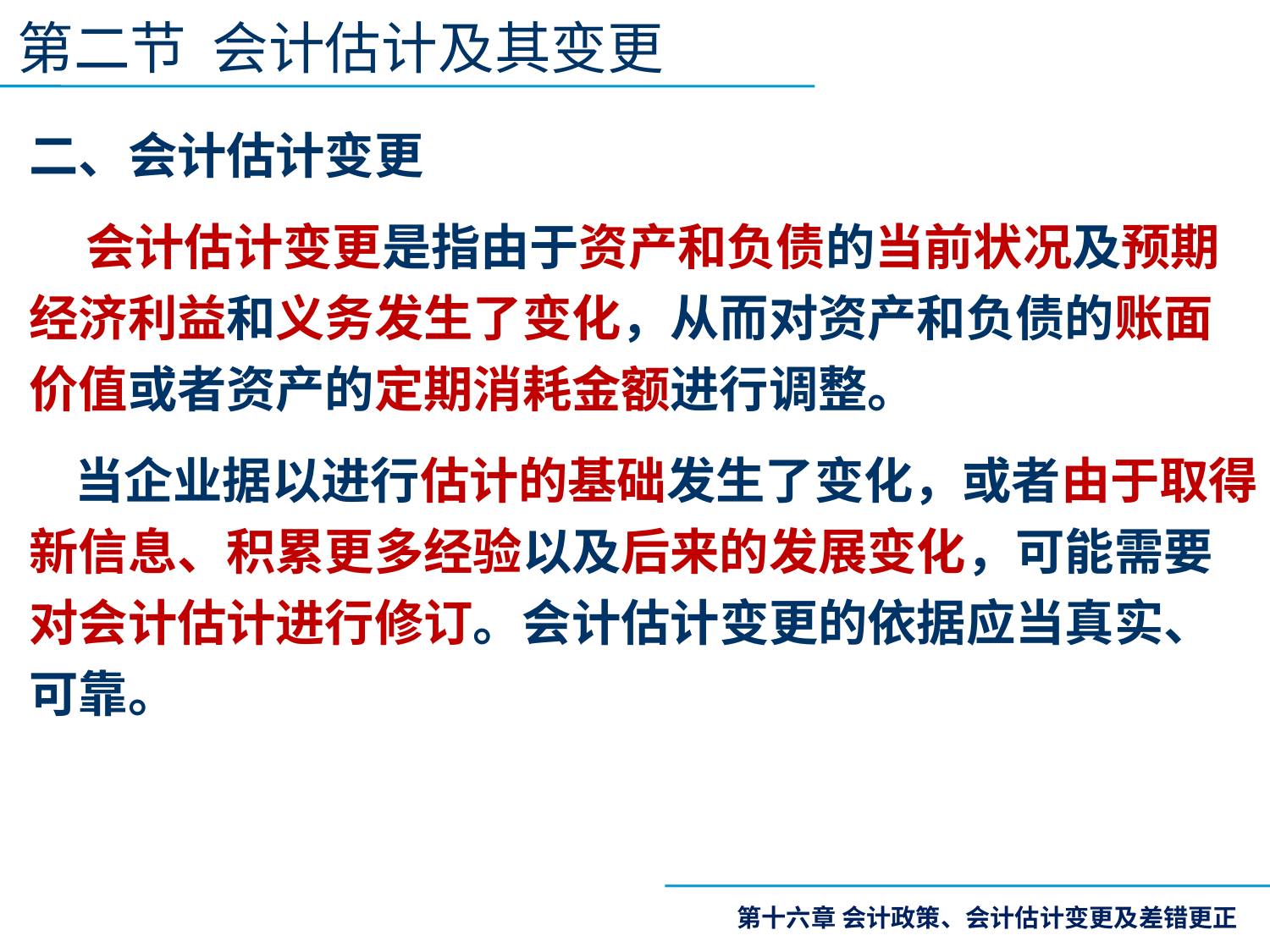

第二节  会计估计及其变更
二、会计估计变更
    会计估计变更是指由于资产和负债的当前状况及预期经济利益和义务发生了变化，从而对资产和负债的账面价值或者资产的定期消耗金额进行调整。
   当企业据以进行估计的基础发生了变化，或者由于取得新信息、积累更多经验以及后来的发展变化，可能需要对会计估计进行修订。会计估计变更的依据应当真实、可靠。